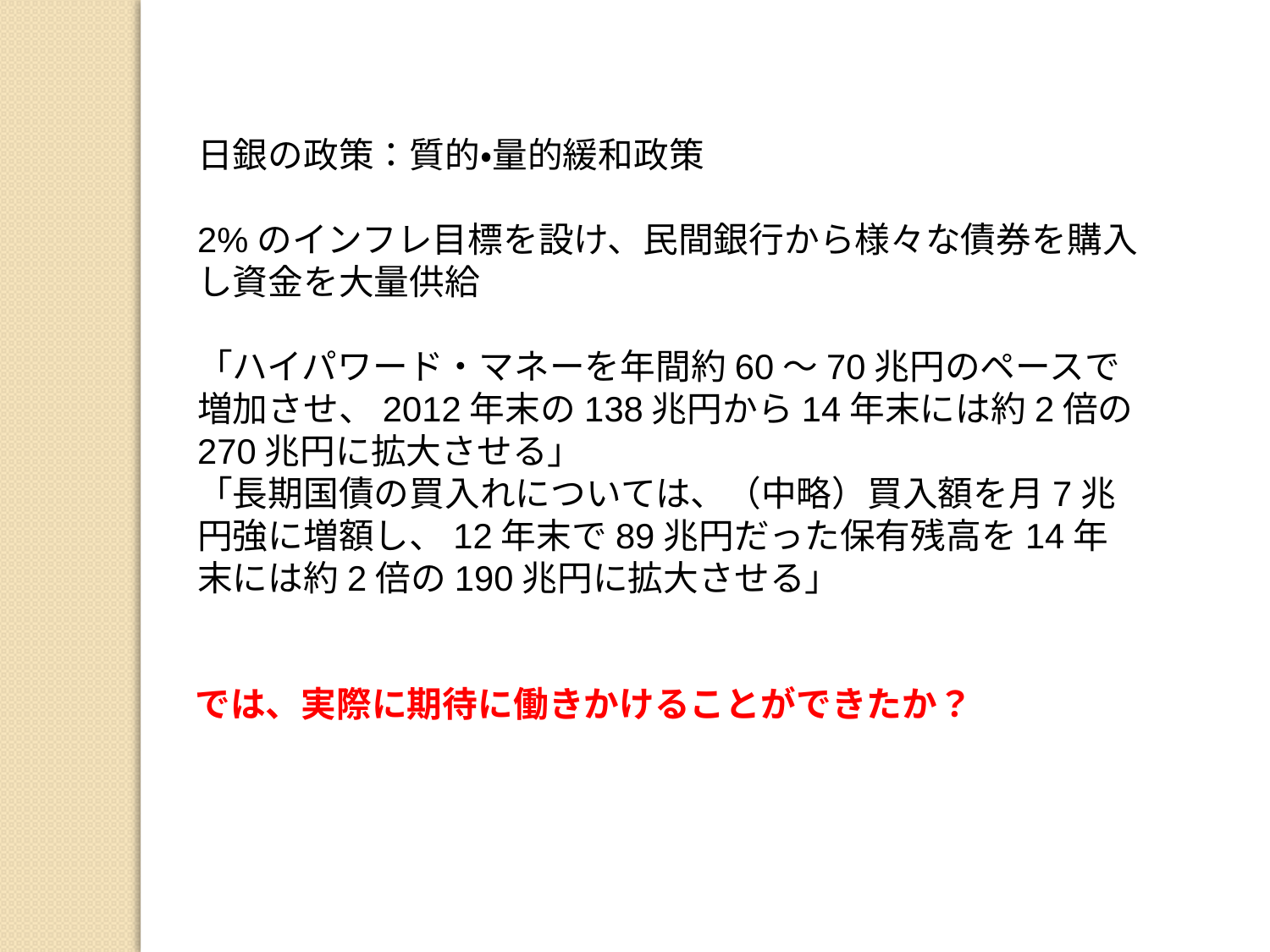

日銀の政策：質的・量的緩和政策

2%のインフレ目標を設け、民間銀行から様々な債券を購入し資金を大量供給

「ハイパワード・マネーを年間約60～70兆円のペースで増加させ、2012年末の138兆円から14年末には約2倍の270兆円に拡大させる」
「長期国債の買入れについては、（中略）買入額を月7兆円強に増額し、12年末で89兆円だった保有残高を14年末には約2倍の190兆円に拡大させる」
では、実際に期待に働きかけることができたか？